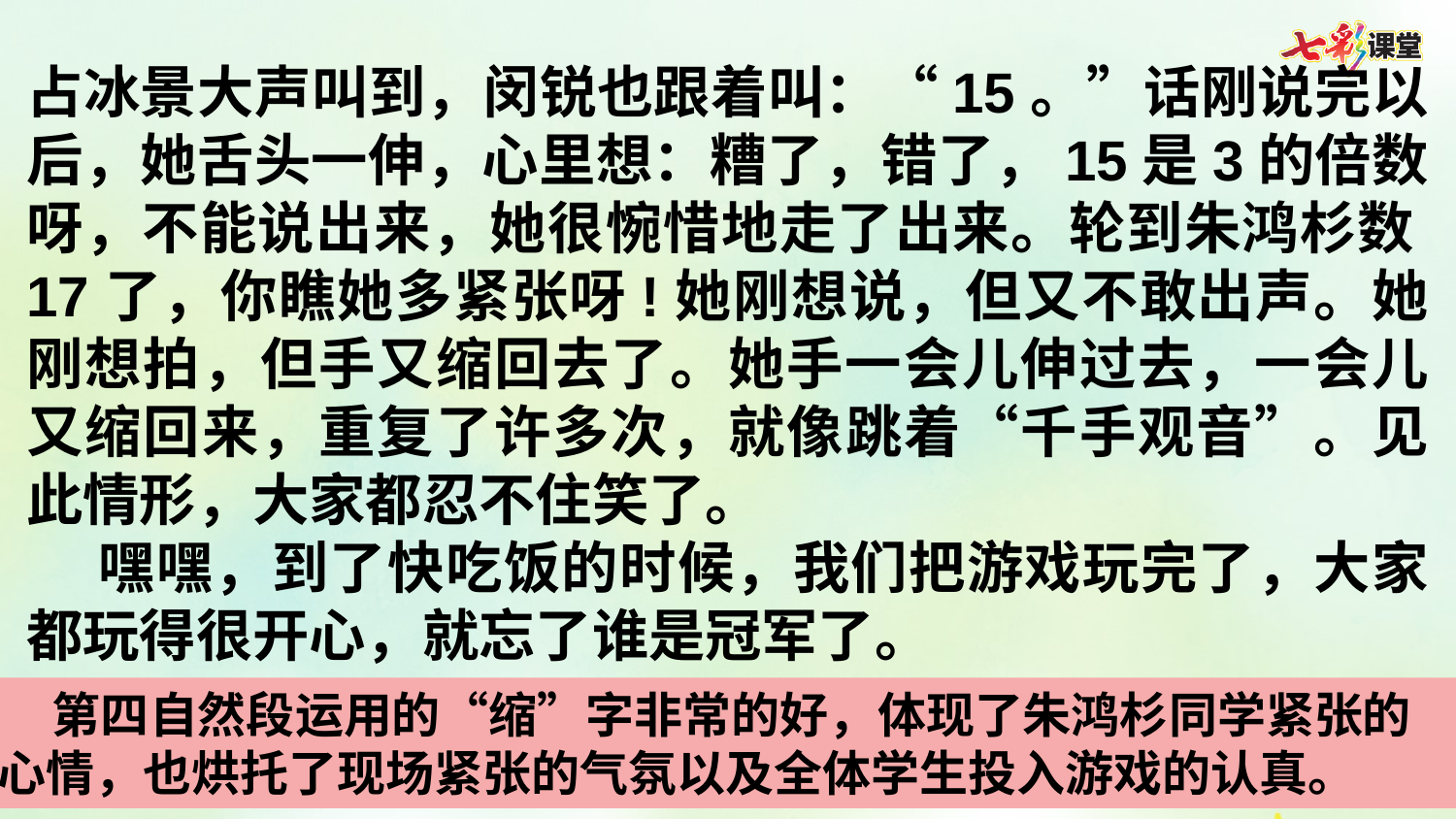

占冰景大声叫到，闵锐也跟着叫：“15。”话刚说完以后，她舌头一伸，心里想：糟了，错了，15是3的倍数呀，不能说出来，她很惋惜地走了出来。轮到朱鸿杉数17了，你瞧她多紧张呀!她刚想说，但又不敢出声。她刚想拍，但手又缩回去了。她手一会儿伸过去，一会儿又缩回来，重复了许多次，就像跳着“千手观音”。见此情形，大家都忍不住笑了。
    嘿嘿，到了快吃饭的时候，我们把游戏玩完了，大家都玩得很开心，就忘了谁是冠军了。
    第四自然段运用的“缩”字非常的好，体现了朱鸿杉同学紧张的心情，也烘托了现场紧张的气氛以及全体学生投入游戏的认真。